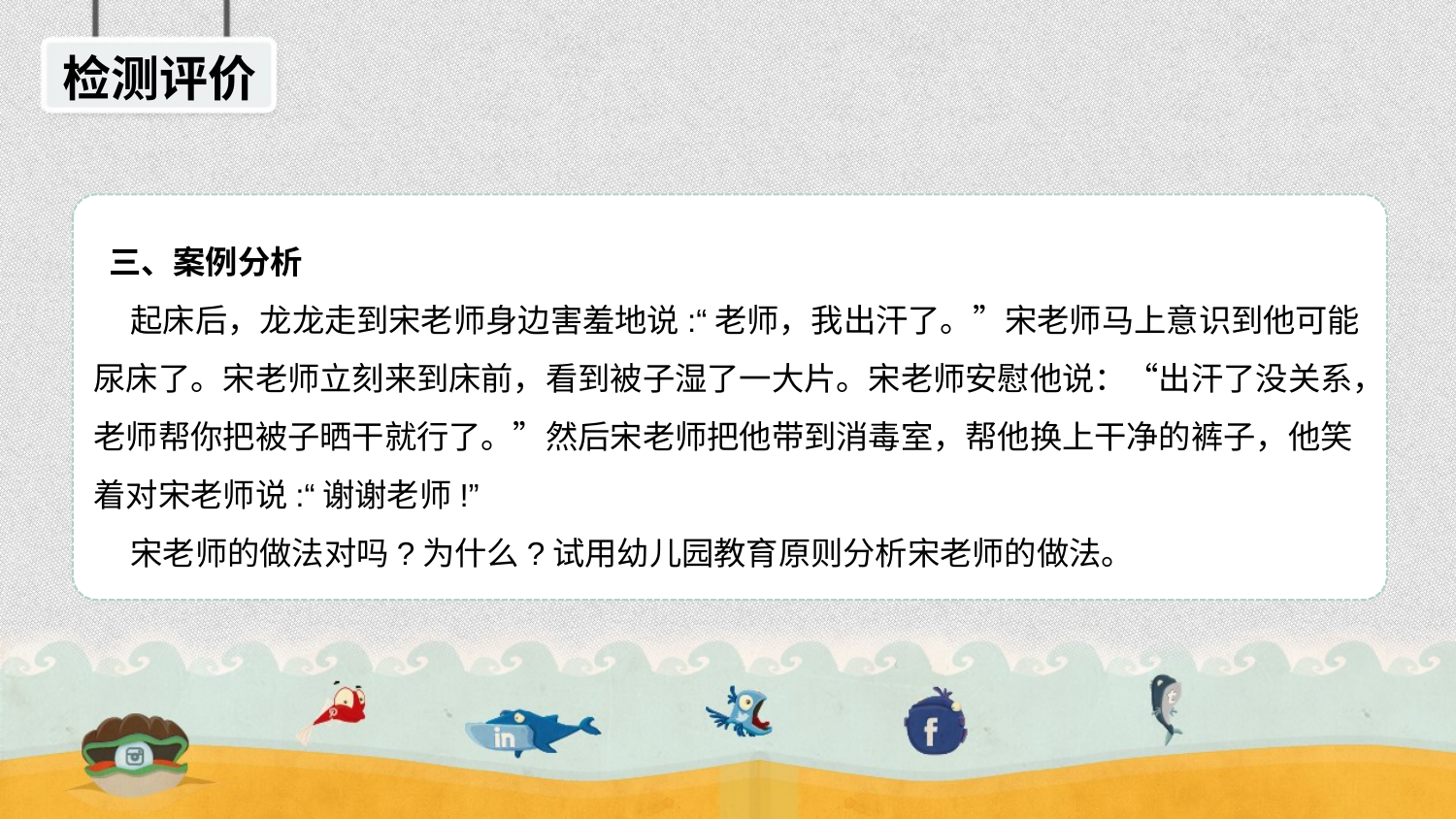

检测评价

 三、案例分析
    起床后，龙龙走到宋老师身边害羞地说:“老师，我出汗了。”宋老师马上意识到他可能尿床了。宋老师立刻来到床前，看到被子湿了一大片。宋老师安慰他说：“出汗了没关系，老师帮你把被子晒干就行了。”然后宋老师把他带到消毒室，帮他换上干净的裤子，他笑着对宋老师说:“谢谢老师!”
    宋老师的做法对吗?为什么?试用幼儿园教育原则分析宋老师的做法。